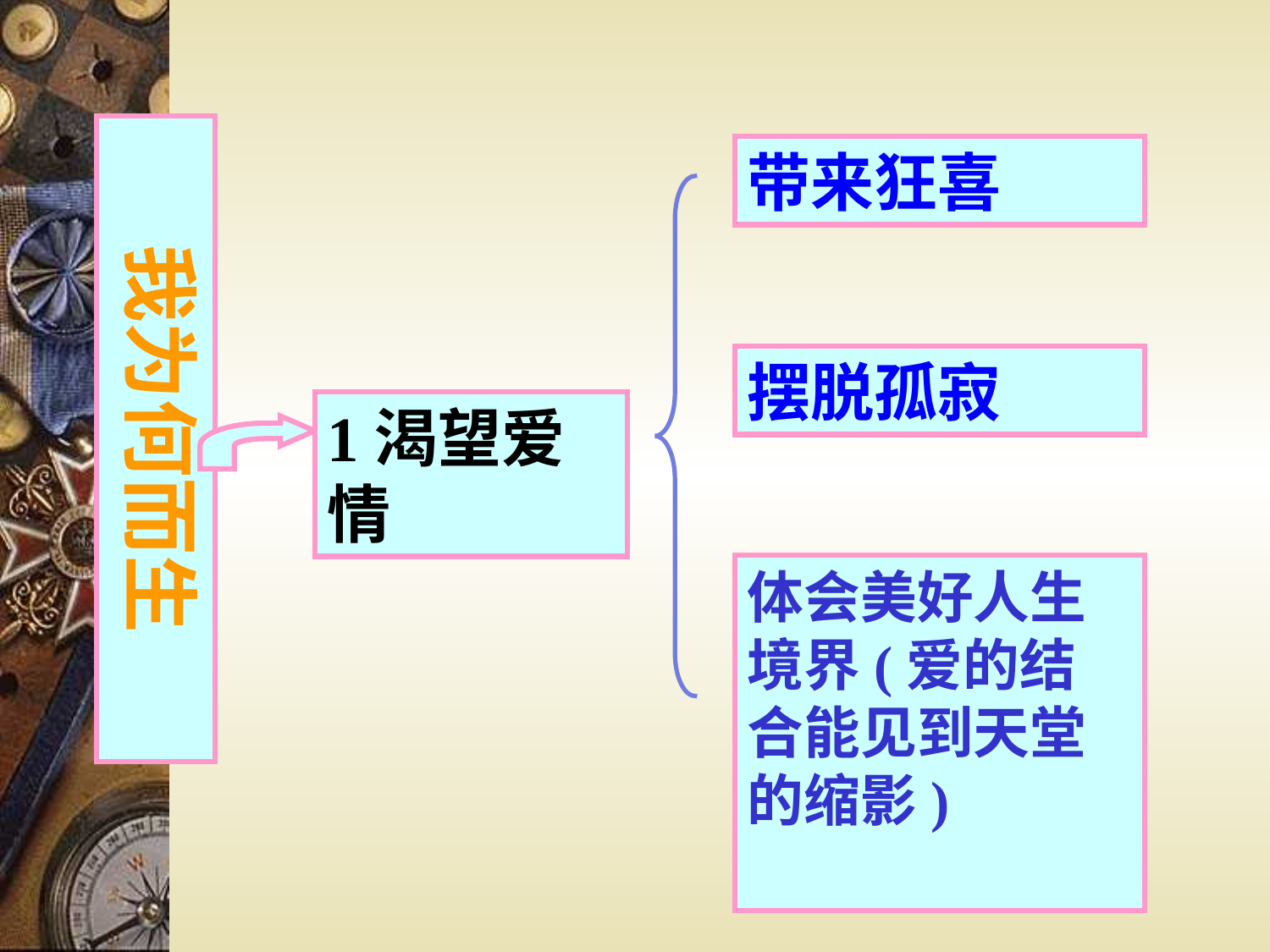

我为何而生
带来狂喜

摆脱孤寂
1渴望爱情

体会美好人生境界(爱的结合能见到天堂的缩影)